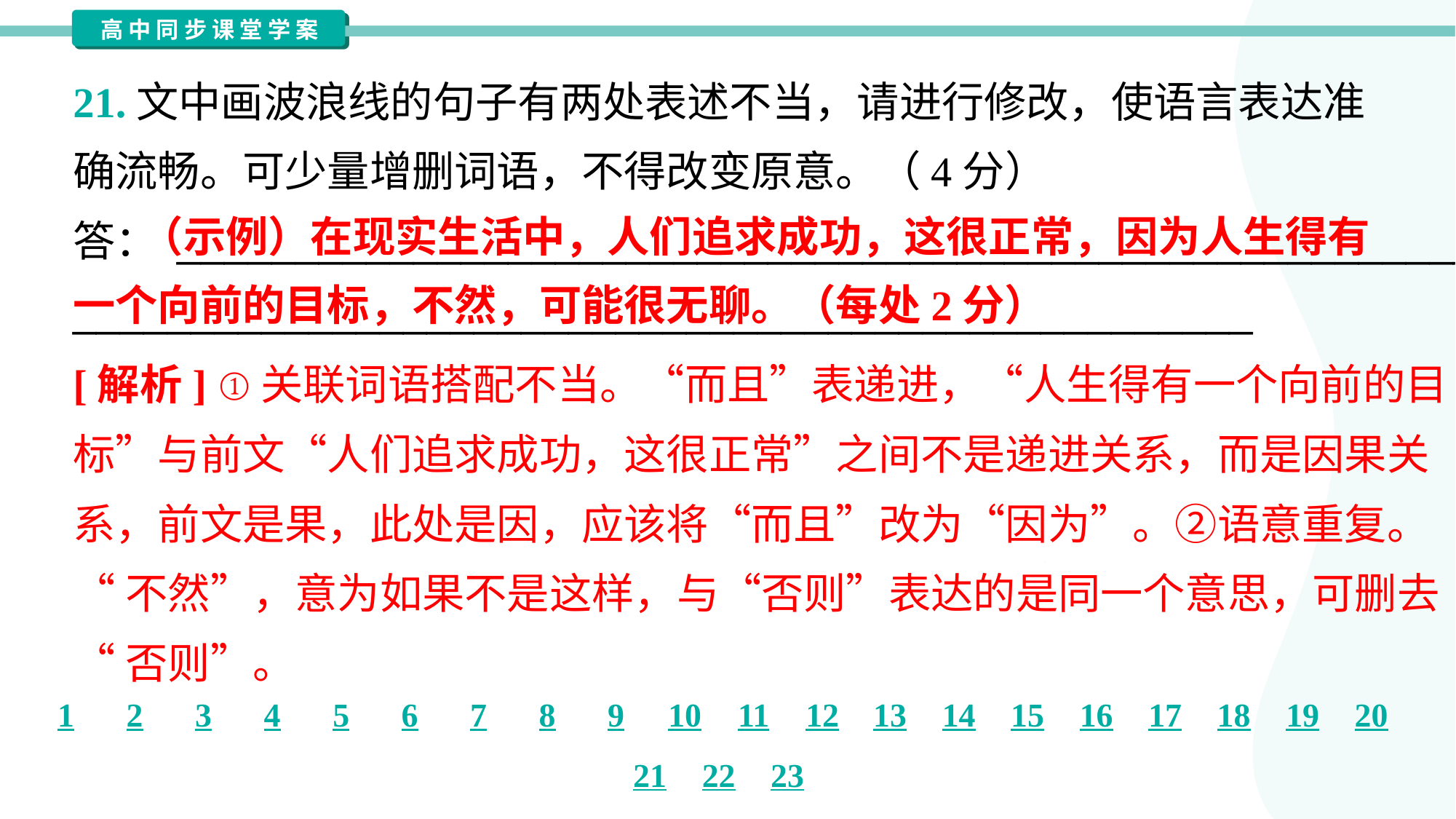

21.文中画波浪线的句子有两处表述不当，请进行修改，使语言表达准
确流畅。可少量增删词语，不得改变原意。（4分）
答： ________________________________________________________
__________________________________________________
      （示例）在现实生活中，人们追求成功，这很正常，因为人生得有一个向前的目标，不然，可能很无聊。（每处2分）
[解析] ①关联词语搭配不当。“而且”表递进，“人生得有一个向前的目
标”与前文“人们追求成功，这很正常”之间不是递进关系，而是因果关
系，前文是果，此处是因，应该将“而且”改为“因为”。②语意重复。
“不然”，意为如果不是这样，与“否则”表达的是同一个意思，可删去
“否则”。